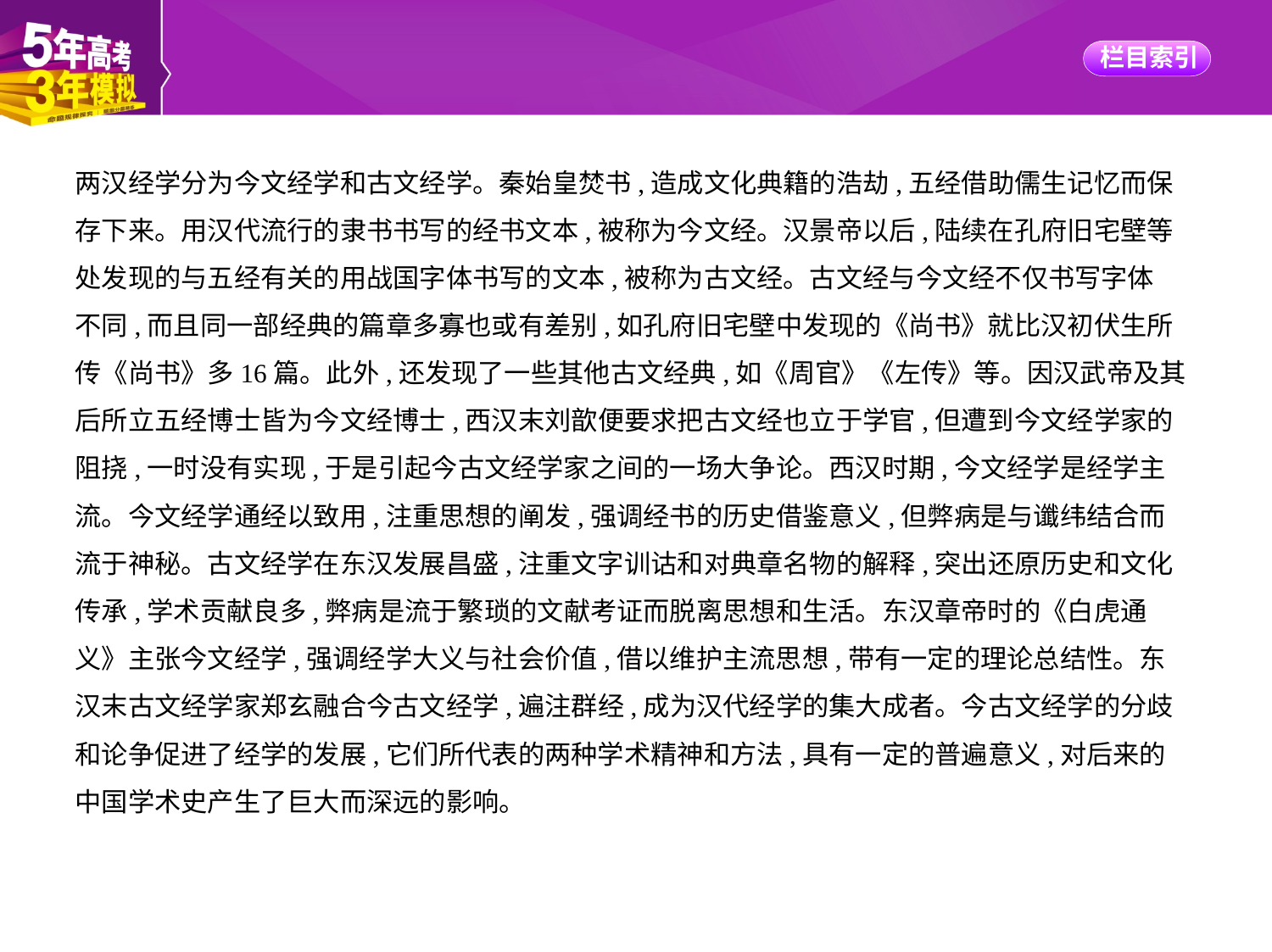

两汉经学分为今文经学和古文经学。秦始皇焚书,造成文化典籍的浩劫,五经借助儒生记忆而保
存下来。用汉代流行的隶书书写的经书文本,被称为今文经。汉景帝以后,陆续在孔府旧宅壁等
处发现的与五经有关的用战国字体书写的文本,被称为古文经。古文经与今文经不仅书写字体
不同,而且同一部经典的篇章多寡也或有差别,如孔府旧宅壁中发现的《尚书》就比汉初伏生所
传《尚书》多16篇。此外,还发现了一些其他古文经典,如《周官》《左传》等。因汉武帝及其
后所立五经博士皆为今文经博士,西汉末刘歆便要求把古文经也立于学官,但遭到今文经学家的
阻挠,一时没有实现,于是引起今古文经学家之间的一场大争论。西汉时期,今文经学是经学主
流。今文经学通经以致用,注重思想的阐发,强调经书的历史借鉴意义,但弊病是与谶纬结合而
流于神秘。古文经学在东汉发展昌盛,注重文字训诂和对典章名物的解释,突出还原历史和文化
传承,学术贡献良多,弊病是流于繁琐的文献考证而脱离思想和生活。东汉章帝时的《白虎通
义》主张今文经学,强调经学大义与社会价值,借以维护主流思想,带有一定的理论总结性。东
汉末古文经学家郑玄融合今古文经学,遍注群经,成为汉代经学的集大成者。今古文经学的分歧
和论争促进了经学的发展,它们所代表的两种学术精神和方法,具有一定的普遍意义,对后来的
中国学术史产生了巨大而深远的影响。